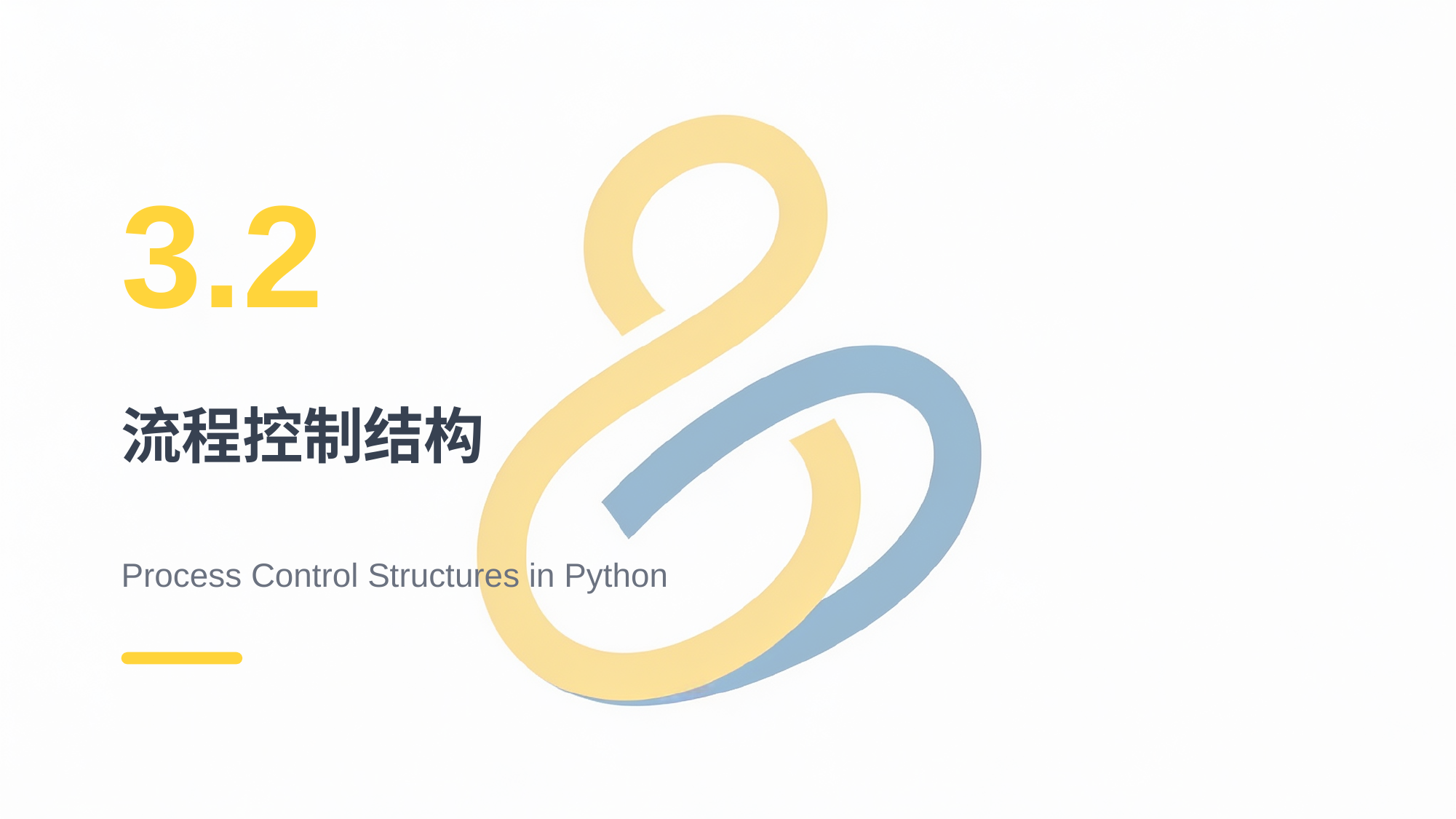

3.2
流程控制结构
Process Control Structures in Python